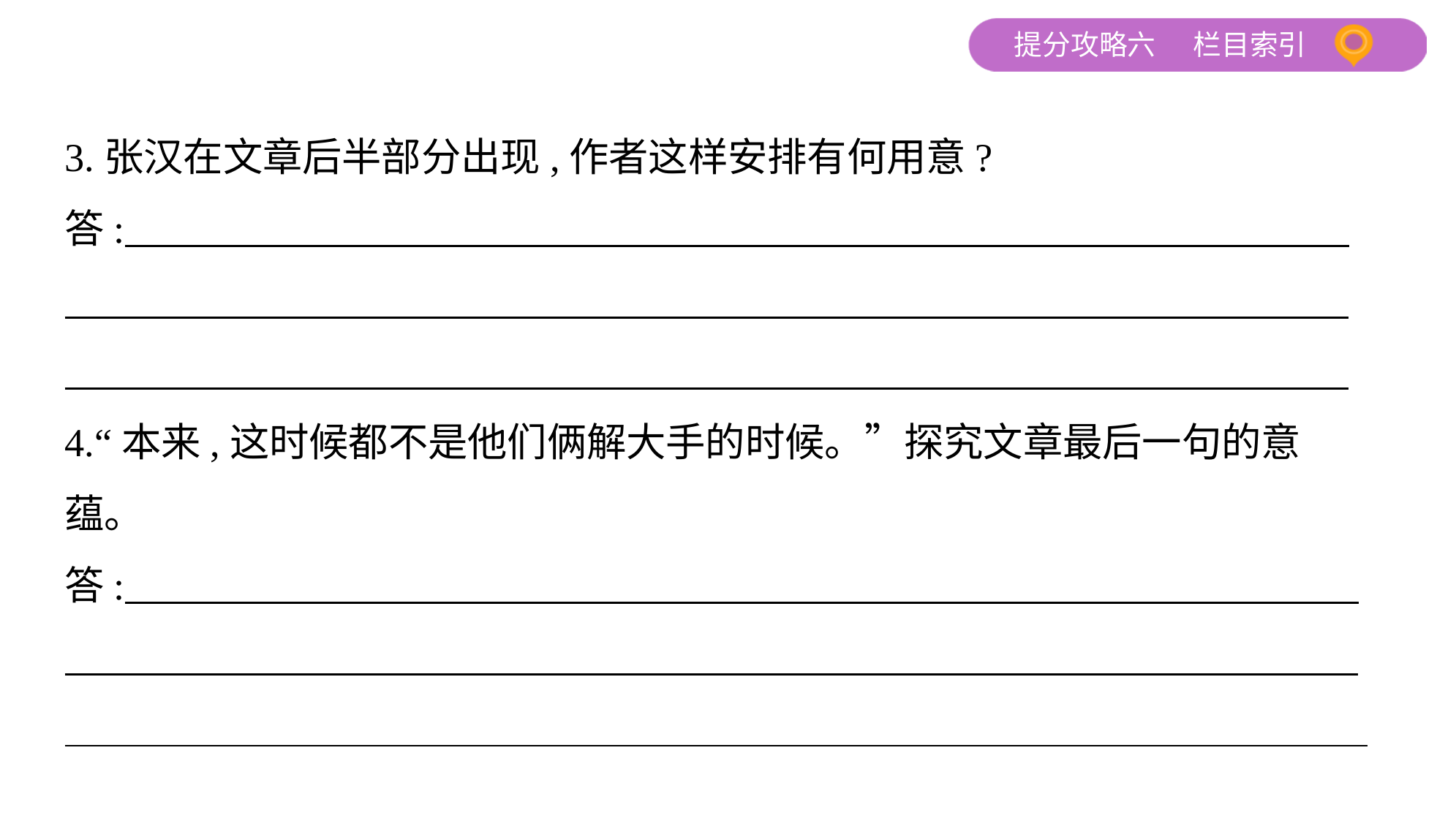

3.张汉在文章后半部分出现,作者这样安排有何用意?
答:

4.“本来,这时候都不是他们俩解大手的时候。”探究文章最后一句的意
蕴。
答: